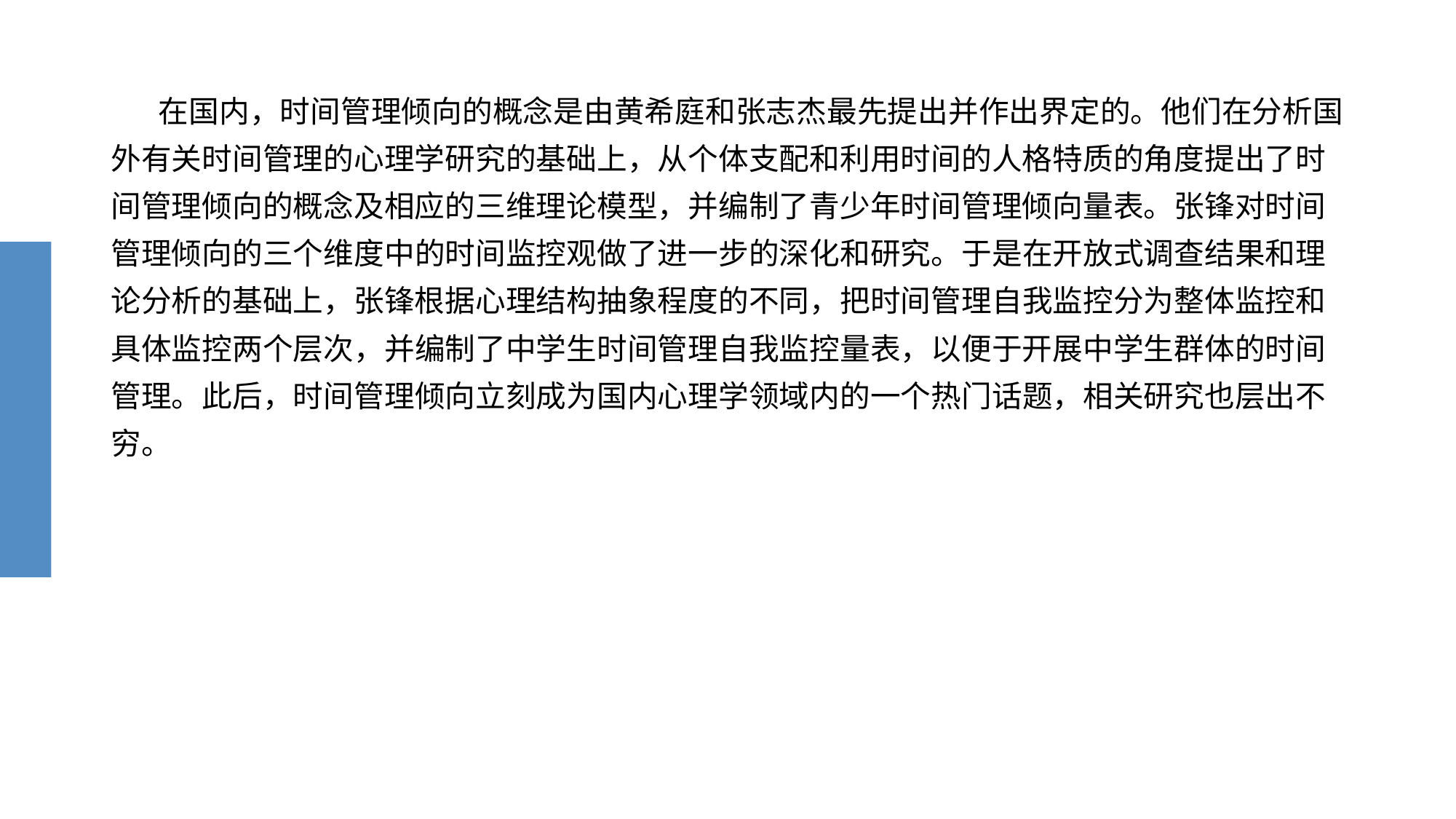

# 在国内，时间管理倾向的概念是由黄希庭和张志杰最先提出并作出界定的。他们在分析国外有关时间管理的心理学研究的基础上，从个体支配和利用时间的人格特质的角度提出了时间管理倾向的概念及相应的三维理论模型，并编制了青少年时间管理倾向量表。张锋对时间管理倾向的三个维度中的时间监控观做了进一步的深化和研究。于是在开放式调查结果和理论分析的基础上，张锋根据心理结构抽象程度的不同，把时间管理自我监控分为整体监控和具体监控两个层次，并编制了中学生时间管理自我监控量表，以便于开展中学生群体的时间管理。此后，时间管理倾向立刻成为国内心理学领域内的一个热门话题，相关研究也层出不穷。